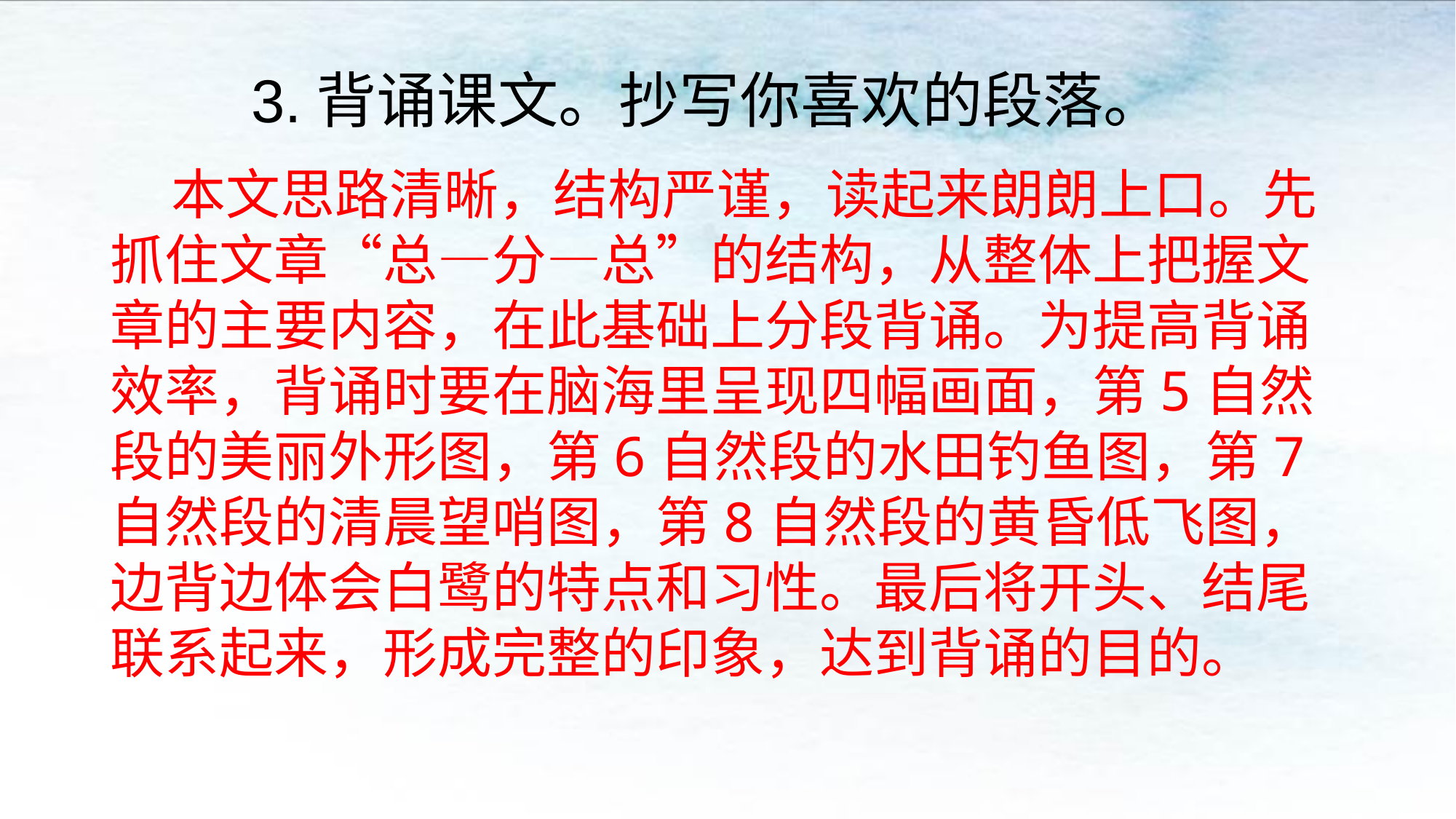

3.背诵课文。抄写你喜欢的段落。
    本文思路清晰，结构严谨，读起来朗朗上口。先抓住文章“总—分—总”的结构，从整体上把握文章的主要内容，在此基础上分段背诵。为提高背诵效率，背诵时要在脑海里呈现四幅画面，第5自然段的美丽外形图，第6自然段的水田钓鱼图，第7自然段的清晨望哨图，第8自然段的黄昏低飞图，边背边体会白鹭的特点和习性。最后将开头、结尾联系起来，形成完整的印象，达到背诵的目的。